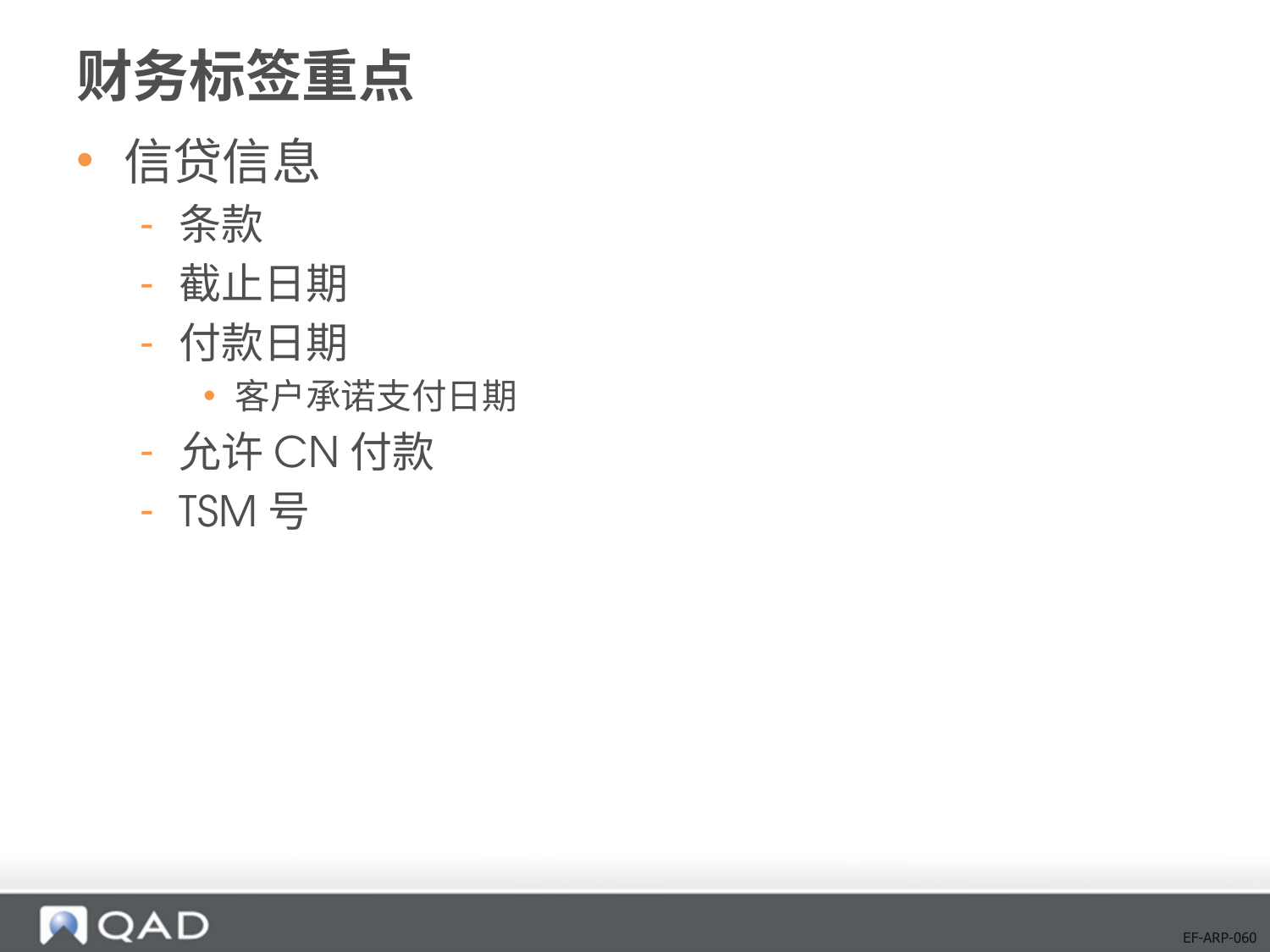

# 财务标签重点
信贷信息
条款
截止日期
付款日期
客户承诺支付日期
允许CN付款
TSM号
EF-ARP-060